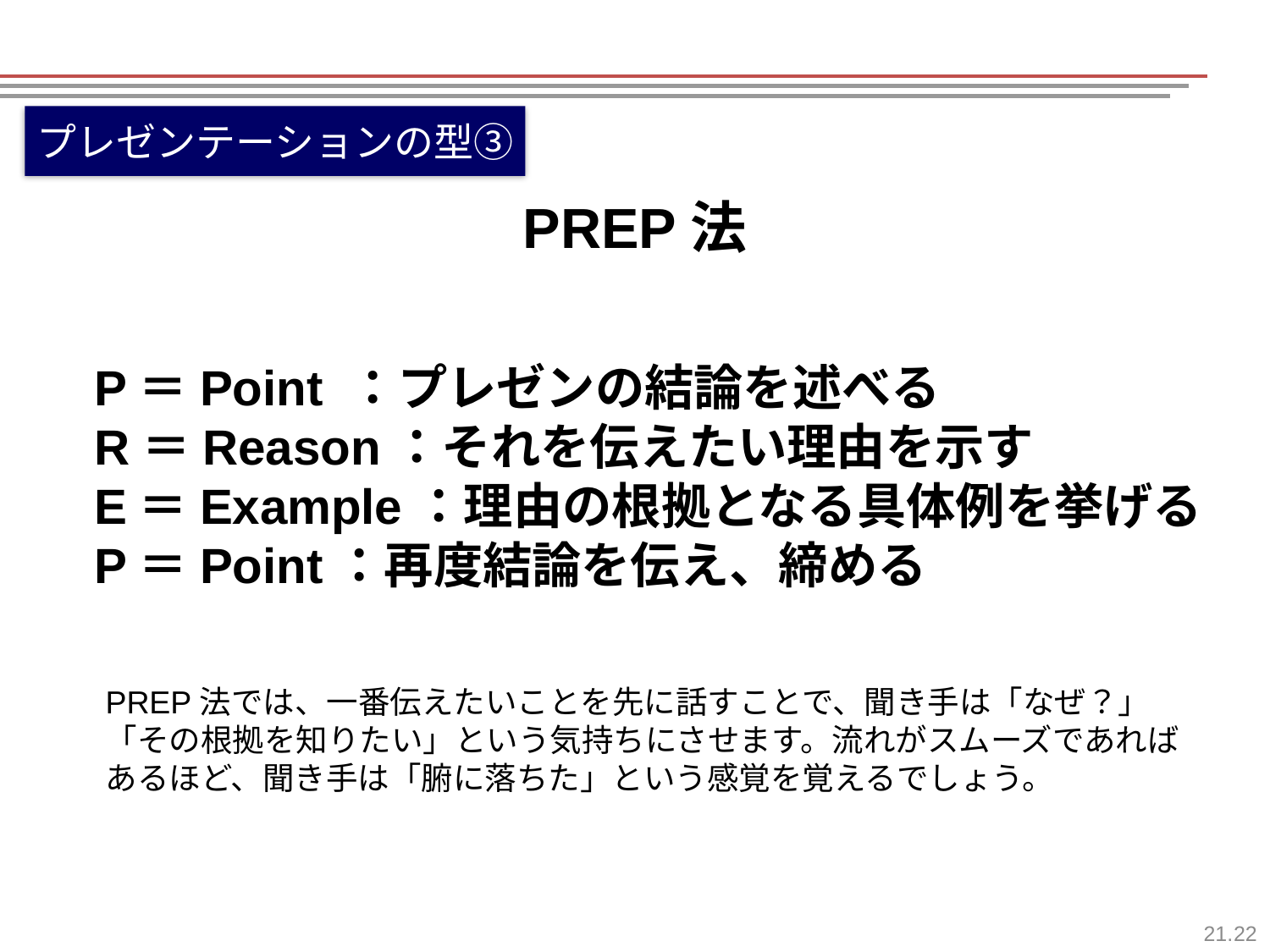

プレゼンテーションの型③
PREP法
P＝Point ：プレゼンの結論を述べる
R＝Reason：それを伝えたい理由を示す
E＝Example：理由の根拠となる具体例を挙げる
P＝Point：再度結論を伝え、締める
PREP法では、一番伝えたいことを先に話すことで、聞き手は「なぜ？」「その根拠を知りたい」という気持ちにさせます。流れがスムーズであればあるほど、聞き手は「腑に落ちた」という感覚を覚えるでしょう。
22